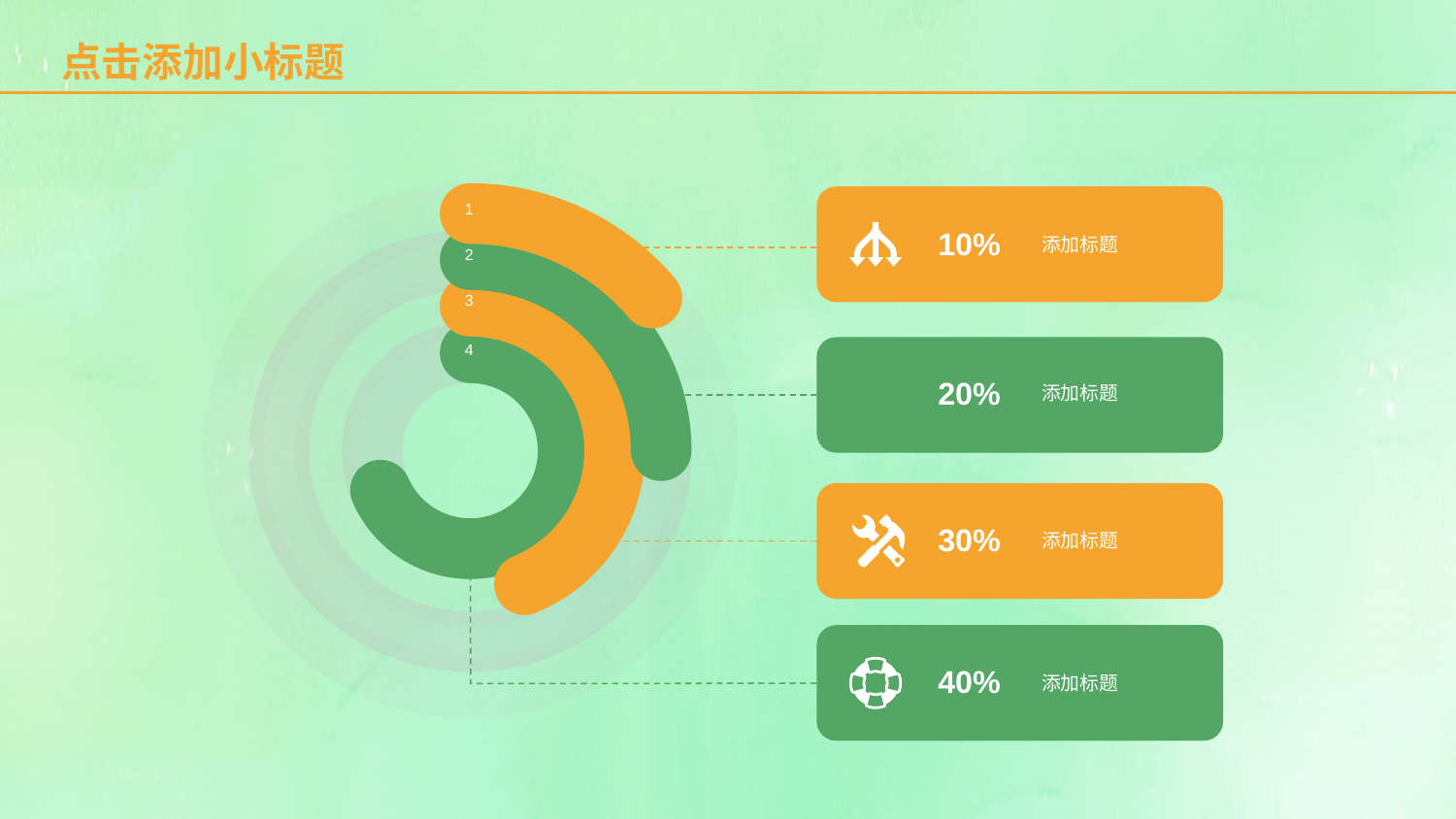

点击添加小标题

1

10%

添加标题
2

3

4

20%
添加标题

30%

添加标题

40%

添加标题